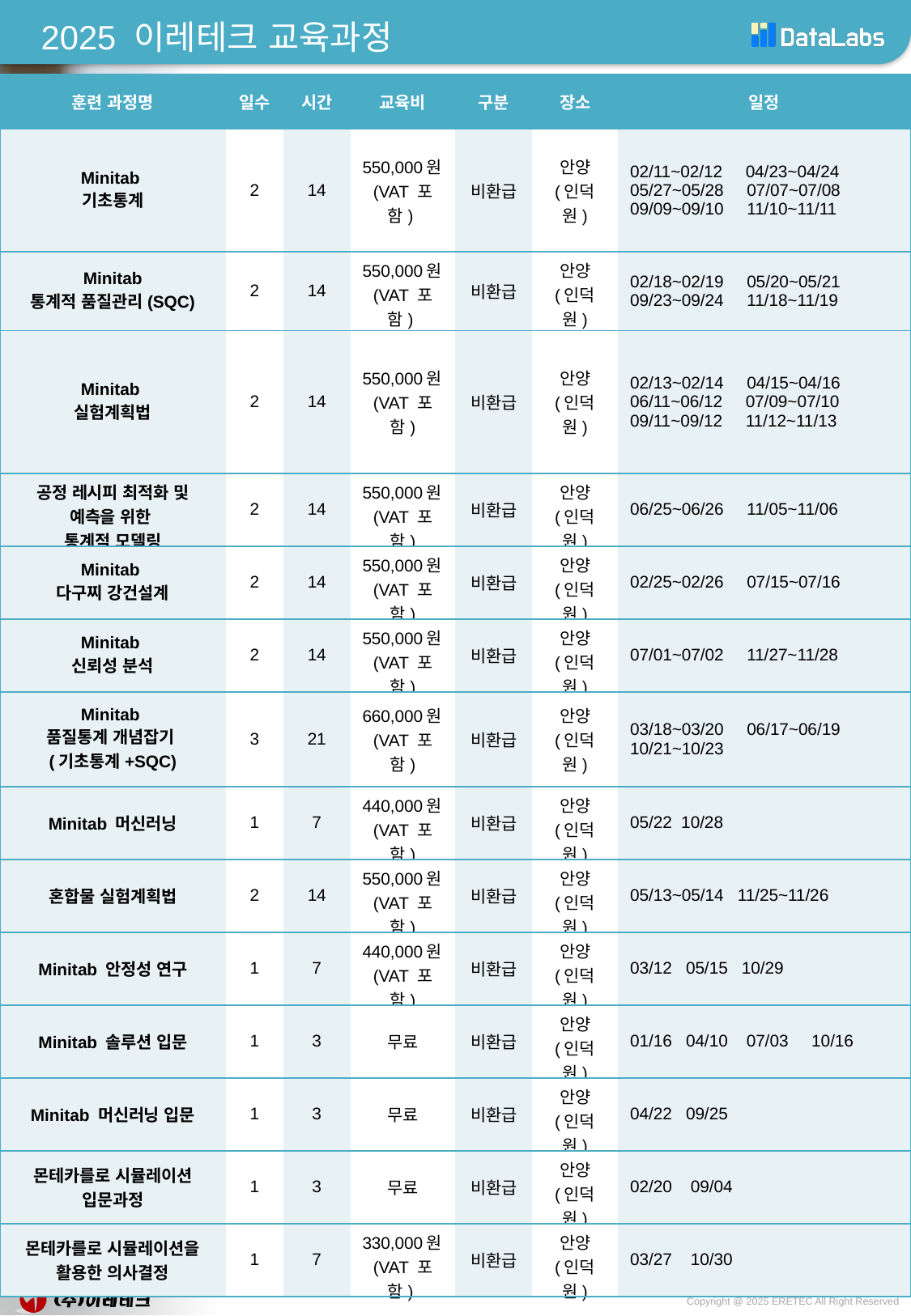

# 2025 이레테크 교육과정
| 훈련 과정명 | 일수 | 시간 | 교육비 | 구분 | 장소 | 일정 |
| --- | --- | --- | --- | --- | --- | --- |
| Minitab 기초통계 | 2 | 14 | 550,000원(VAT 포함) | 비환급 | 안양 (인덕원) | 02/11~02/12 04/23~04/24 05/27~05/28 07/07~07/08 09/09~09/10 11/10~11/11 |
| Minitab 통계적 품질관리(SQC) | 2 | 14 | 550,000원(VAT 포함) | 비환급 | 안양 (인덕원) | 02/18~02/19 05/20~05/21 09/23~09/24 11/18~11/19 |
| Minitab 실험계획법 | 2 | 14 | 550,000원(VAT 포함) | 비환급 | 안양 (인덕원) | 02/13~02/14 04/15~04/16 06/11~06/12 07/09~07/10 09/11~09/12 11/12~11/13 |
| 공정 레시피 최적화 및 예측을 위한 통계적 모델링 | 2 | 14 | 550,000원(VAT 포함) | 비환급 | 안양 (인덕원) | 06/25~06/26 11/05~11/06 |
| Minitab 다구찌 강건설계 | 2 | 14 | 550,000원(VAT 포함) | 비환급 | 안양 (인덕원) | 02/25~02/26 07/15~07/16 |
| Minitab 신뢰성 분석 | 2 | 14 | 550,000원(VAT 포함) | 비환급 | 안양 (인덕원) | 07/01~07/02 11/27~11/28 |
| Minitab 품질통계 개념잡기 (기초통계+SQC) | 3 | 21 | 660,000원(VAT 포함) | 비환급 | 안양 (인덕원) | 03/18~03/20 06/17~06/19 10/21~10/23 |
| Minitab 머신러닝 | 1 | 7 | 440,000원(VAT 포함) | 비환급 | 안양 (인덕원) | 05/22 10/28 |
| 혼합물 실험계획법 | 2 | 14 | 550,000원(VAT 포함) | 비환급 | 안양 (인덕원) | 05/13~05/14 11/25~11/26 |
| Minitab 안정성 연구 | 1 | 7 | 440,000원(VAT 포함) | 비환급 | 안양 (인덕원) | 03/12 05/15 10/29 |
| Minitab 솔루션 입문 | 1 | 3 | 무료 | 비환급 | 안양 (인덕원) | 01/16 04/10 07/03 10/16 |
| Minitab 머신러닝 입문 | 1 | 3 | 무료 | 비환급 | 안양 (인덕원) | 04/22 09/25 |
| 몬테카를로 시뮬레이션 입문과정 | 1 | 3 | 무료 | 비환급 | 안양 (인덕원) | 02/20 09/04 |
| 몬테카를로 시뮬레이션을 활용한 의사결정 | 1 | 7 | 330,000원(VAT 포함) | 비환급 | 안양 (인덕원) | 03/27 10/30 |